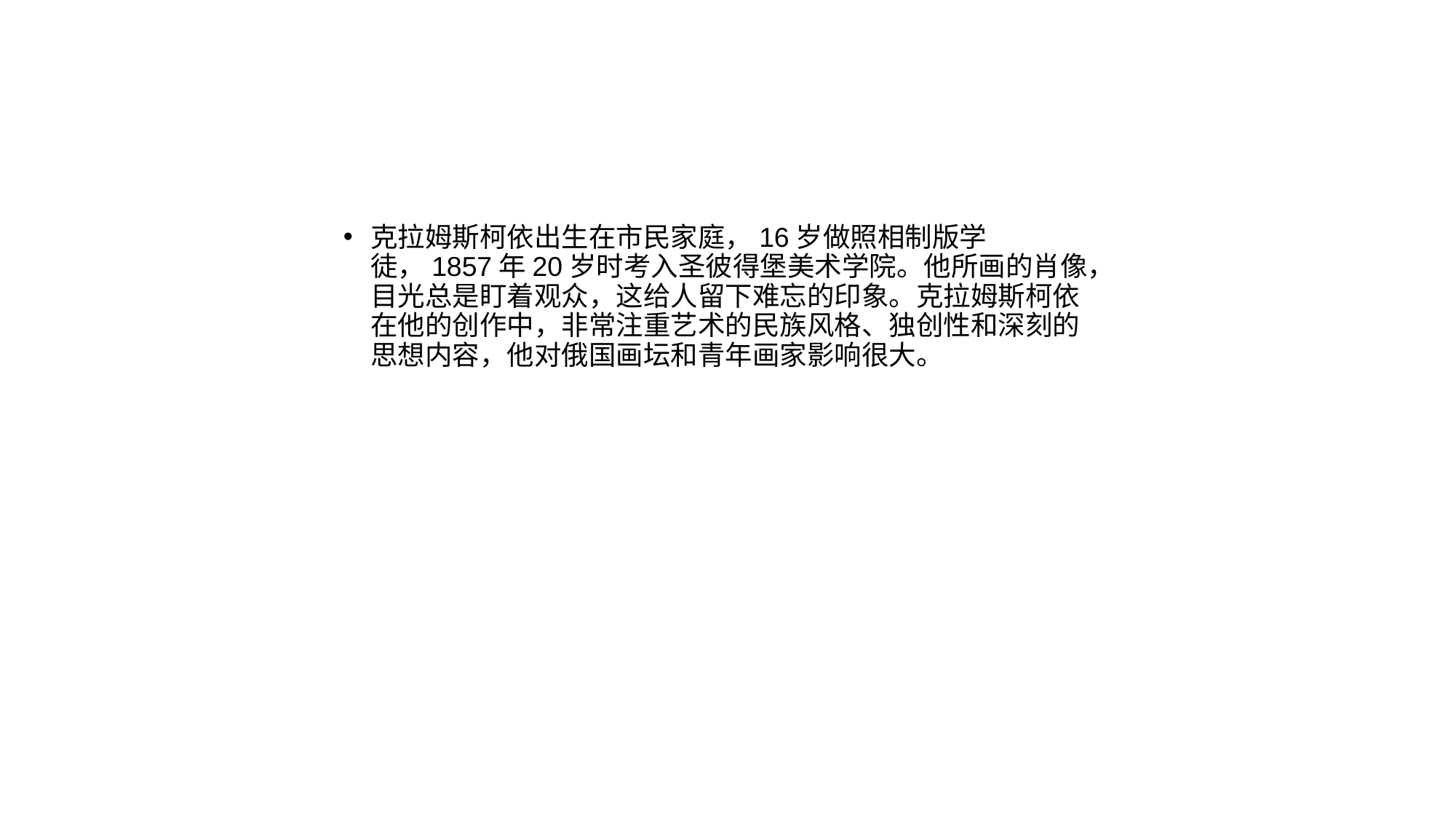

克拉姆斯柯依出生在市民家庭，16岁做照相制版学徒，1857年20岁时考入圣彼得堡美术学院。他所画的肖像，目光总是盯着观众，这给人留下难忘的印象。克拉姆斯柯依在他的创作中，非常注重艺术的民族风格、独创性和深刻的思想内容，他对俄国画坛和青年画家影响很大。